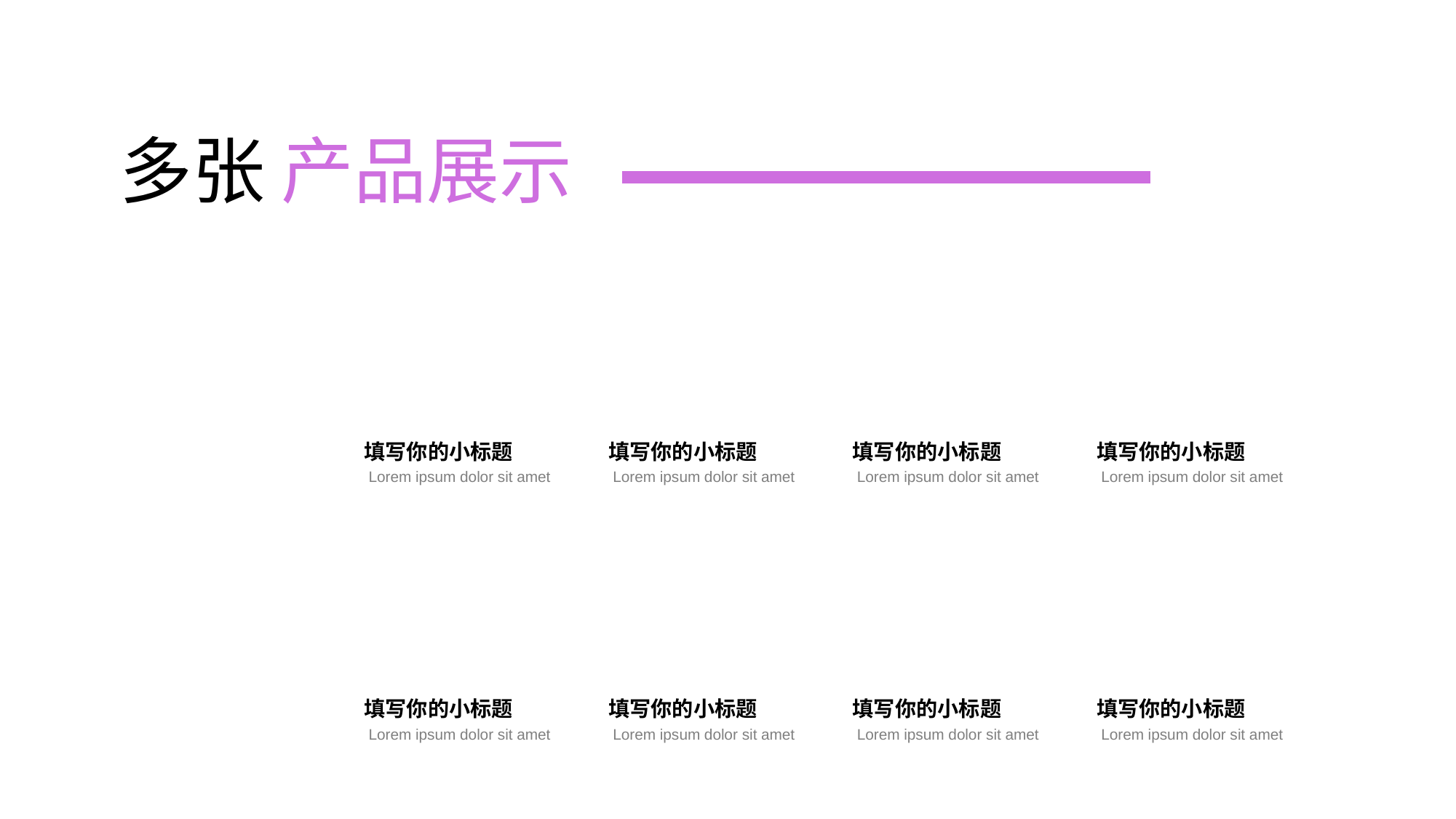

多张 产品展示

填写你的小标题
Lorem ipsum dolor sit amet
填写你的小标题
Lorem ipsum dolor sit amet
填写你的小标题
Lorem ipsum dolor sit amet
填写你的小标题
Lorem ipsum dolor sit amet

填写你的小标题
Lorem ipsum dolor sit amet
填写你的小标题
Lorem ipsum dolor sit amet
填写你的小标题
Lorem ipsum dolor sit amet
填写你的小标题
Lorem ipsum dolor sit amet